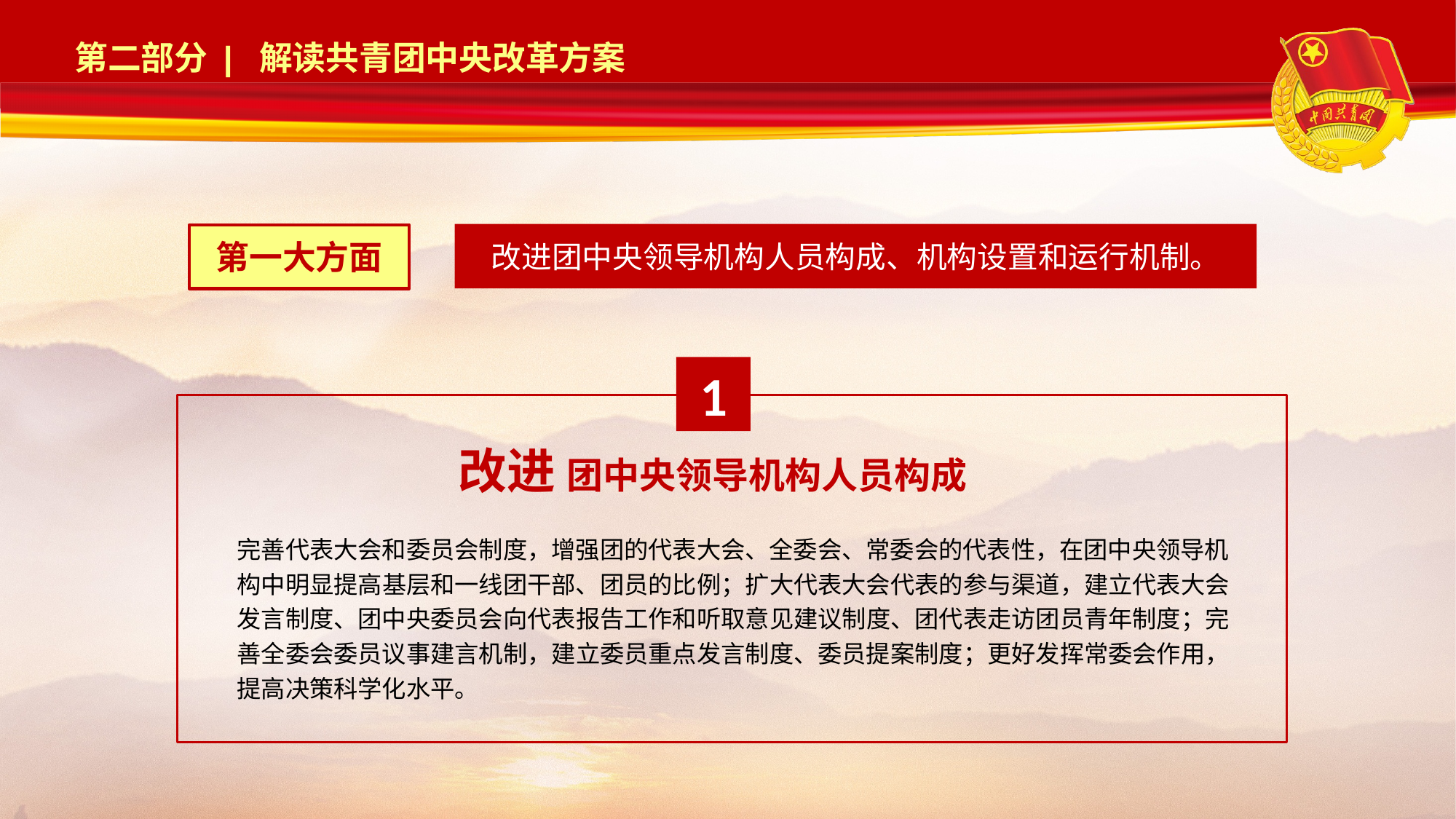

改进团中央领导机构人员构成、机构设置和运行机制。
第一大方面
1

改进 团中央领导机构人员构成
完善代表大会和委员会制度，增强团的代表大会、全委会、常委会的代表性，在团中央领导机构中明显提高基层和一线团干部、团员的比例；扩大代表大会代表的参与渠道，建立代表大会发言制度、团中央委员会向代表报告工作和听取意见建议制度、团代表走访团员青年制度；完善全委会委员议事建言机制，建立委员重点发言制度、委员提案制度；更好发挥常委会作用，提高决策科学化水平。